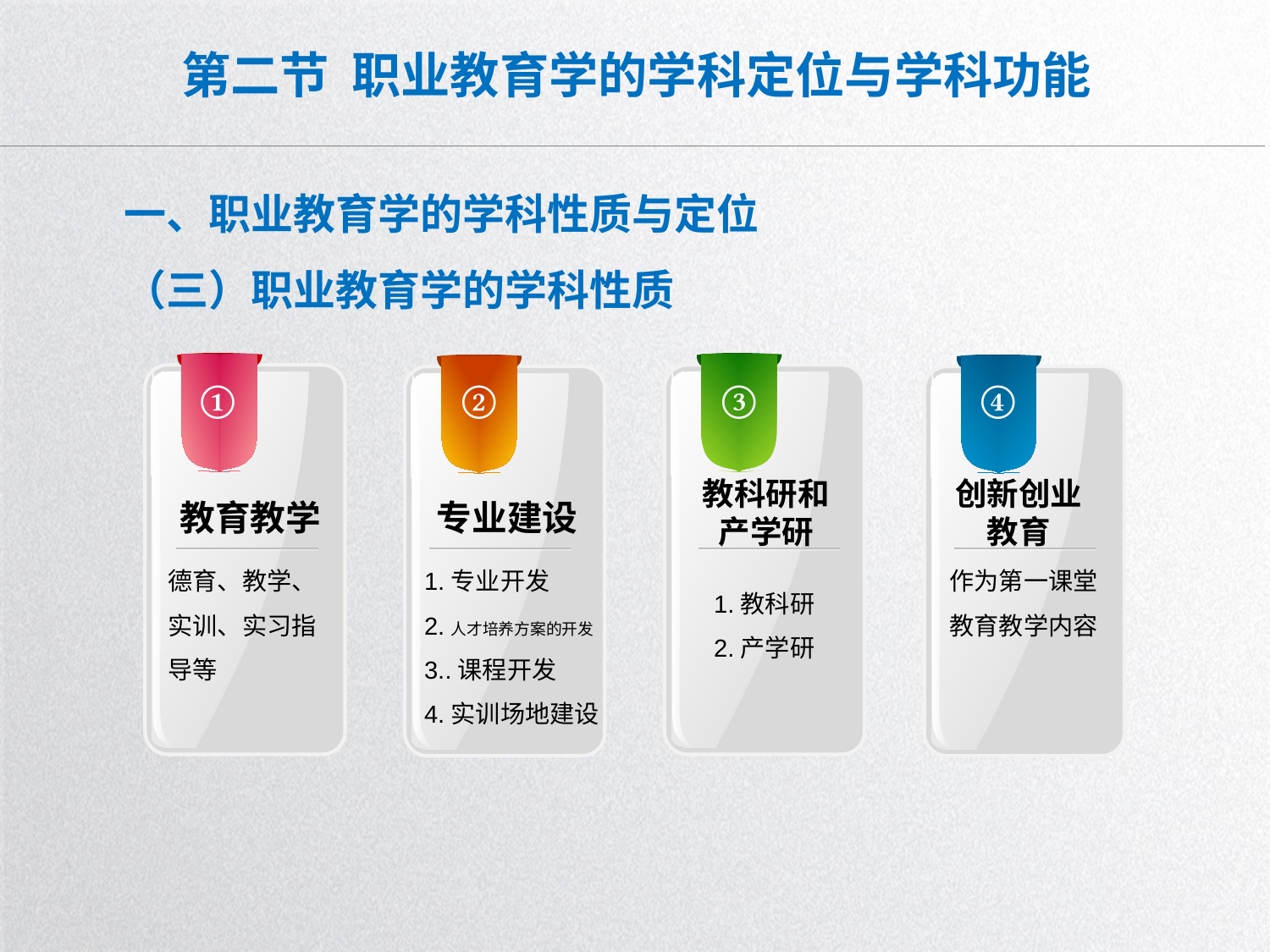

# 第二节  职业教育学的学科定位与学科功能
一、职业教育学的学科性质与定位
（三）职业教育学的学科性质

①
②
③
④

教科研和
产学研
创新创业教育
教育教学
专业建设
德育、教学、实训、实习指导等
1.专业开发
2.人才培养方案的开发
3..课程开发
4.实训场地建设

作为第一课堂教育教学内容
1.教科研
2.产学研